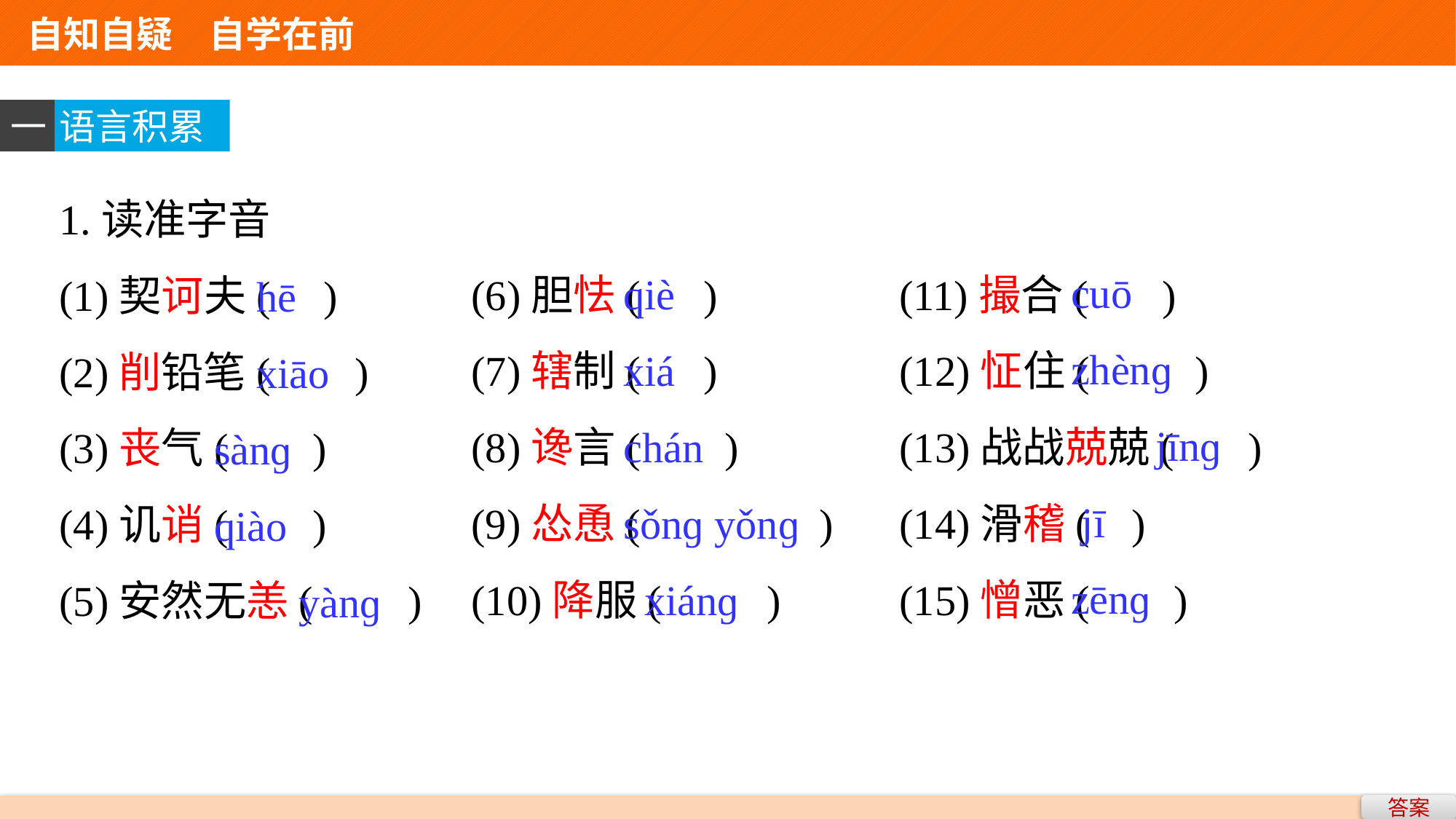

自知自疑　自学在前
一
语言积累
1.读准字音
(1)契诃夫(     )
(2)削铅笔(        )
(3)丧气(        )
(4)讥诮(        )
(5)安然无恙(         )
cuō
zhènɡ
        jīnɡ
 jī
zēnɡ
qiè
xiá
chán
sǒnɡ yǒnɡ
  xiánɡ
(6)胆怯(      )
(7)辖制(      )
(8)谗言(        )
(9)怂恿(                 )
(10)降服(          )
(11)撮合(       )
(12)怔住(          )
(13)战战兢兢(       )
(14)滑稽(    )
(15)憎恶(        )
    hē
    xiāo
sànɡ
qiào
        yànɡ
答案